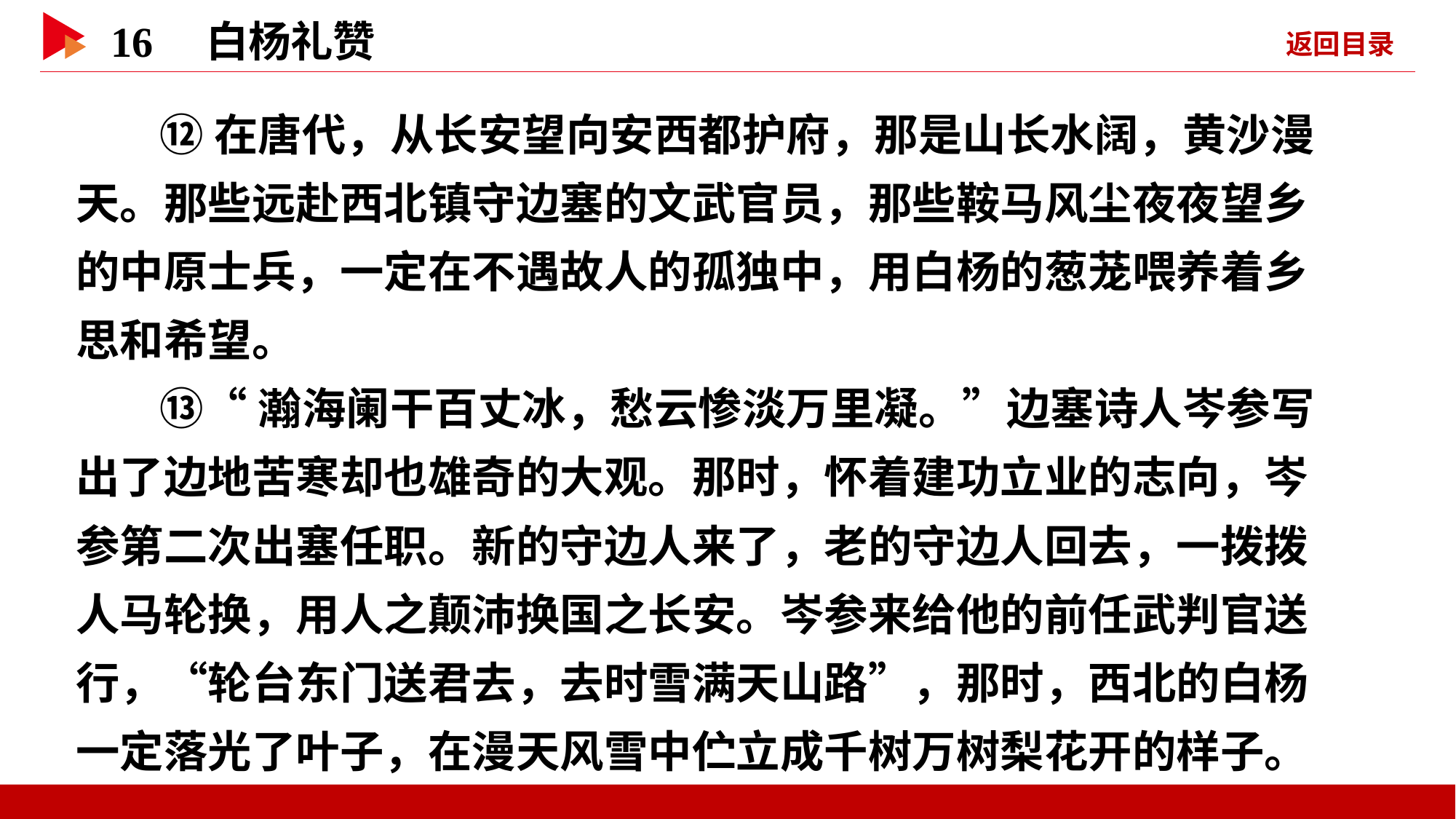

⑫在唐代，从长安望向安西都护府，那是山长水阔，黄沙漫天。那些远赴西北镇守边塞的文武官员，那些鞍马风尘夜夜望乡的中原士兵，一定在不遇故人的孤独中，用白杨的葱茏喂养着乡思和希望。
⑬“瀚海阑干百丈冰，愁云惨淡万里凝。”边塞诗人岑参写出了边地苦寒却也雄奇的大观。那时，怀着建功立业的志向，岑参第二次出塞任职。新的守边人来了，老的守边人回去，一拨拨人马轮换，用人之颠沛换国之长安。岑参来给他的前任武判官送行，“轮台东门送君去，去时雪满天山路”，那时，西北的白杨一定落光了叶子，在漫天风雪中伫立成千树万树梨花开的样子。